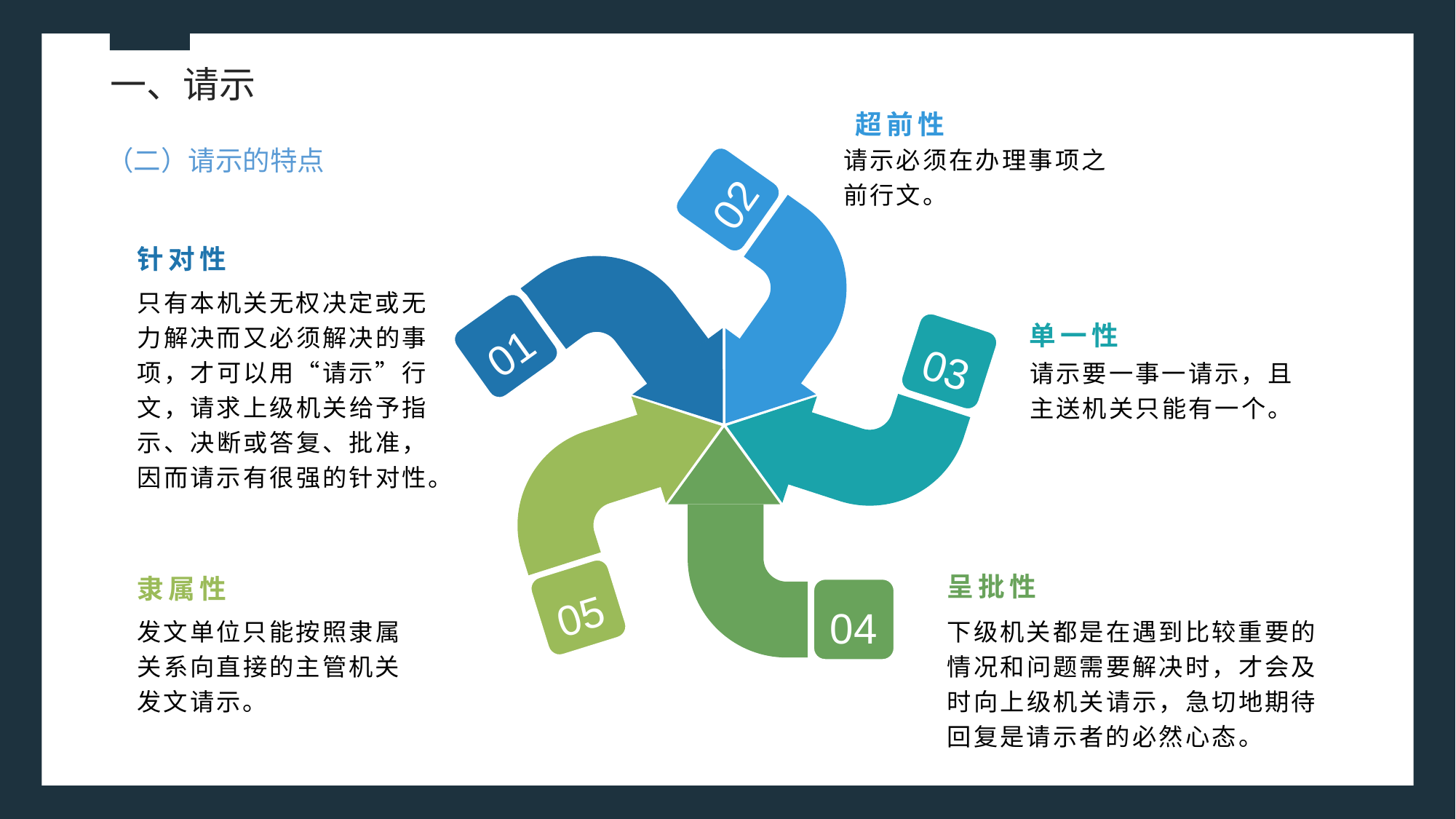

一、请示
超前性
（二）请示的特点
请示必须在办理事项之前行文。
02
针对性

只有本机关无权决定或无力解决而又必须解决的事项，才可以用“请示”行文，请求上级机关给予指示、决断或答复、批准，因而请示有很强的针对性。
01
单一性
03
请示要一事一请示，且主送机关只能有一个。

呈批性
隶属性
05
04
发文单位只能按照隶属关系向直接的主管机关发文请示。
下级机关都是在遇到比较重要的情况和问题需要解决时，才会及时向上级机关请示，急切地期待回复是请示者的必然心态。